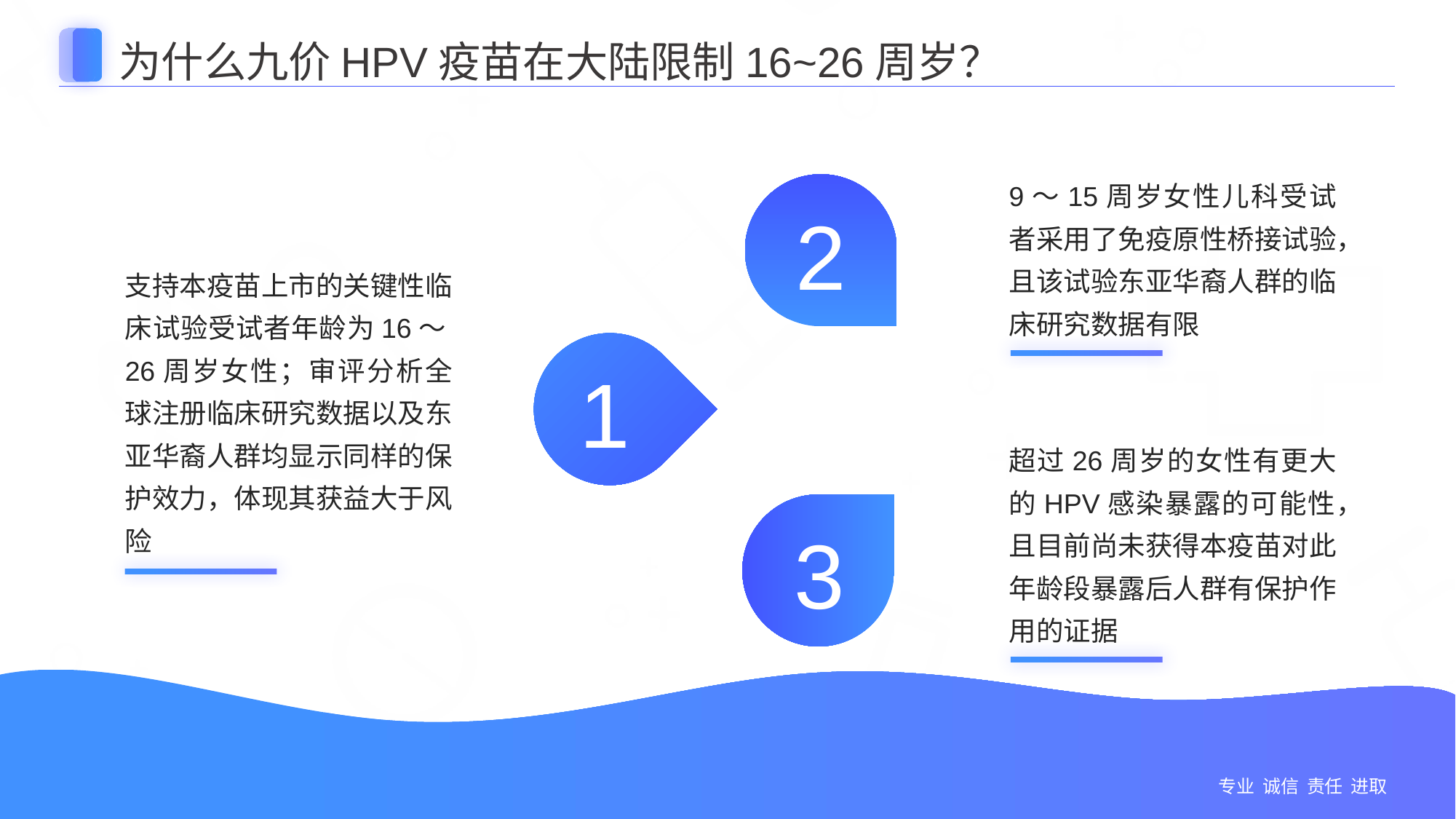

为什么九价HPV疫苗在大陆限制16~26周岁？
9～15周岁女性儿科受试者采用了免疫原性桥接试验，且该试验东亚华裔人群的临床研究数据有限

2
支持本疫苗上市的关键性临床试验受试者年龄为16～26周岁女性；审评分析全球注册临床研究数据以及东亚华裔人群均显示同样的保护效力，体现其获益大于风险

1

超过26周岁的女性有更大的HPV感染暴露的可能性，且目前尚未获得本疫苗对此年龄段暴露后人群有保护作用的证据

3